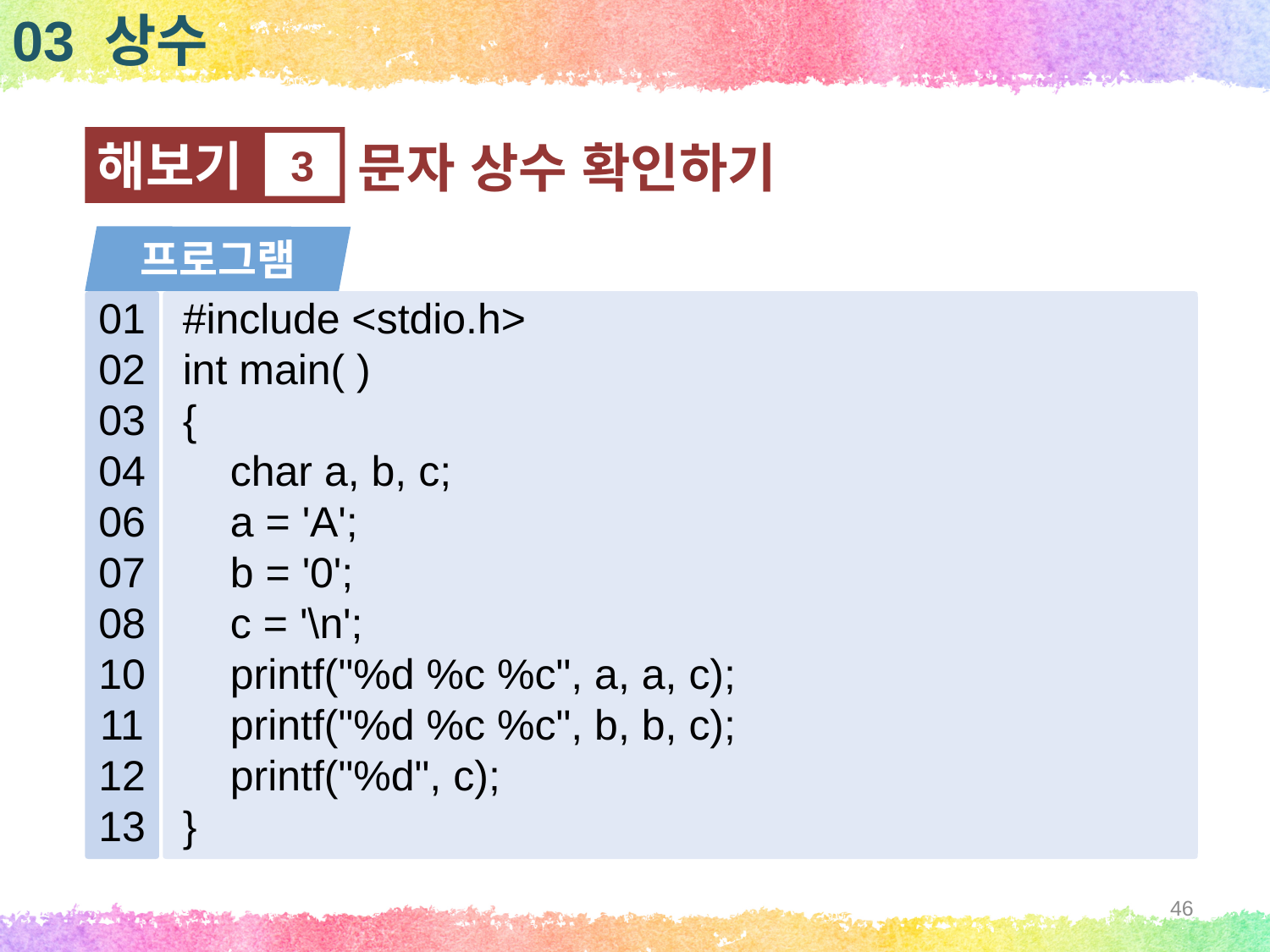

03 상수
해보기
3
문자 상수 확인하기
프로그램
01
02
03
04
06
07
08
10
11
12
13
#include <stdio.h>
int main( )
{
    char a, b, c;
    a = 'A';
    b = '0';
    c = '\n';
    printf("%d %c %c", a, a, c);
    printf("%d %c %c", b, b, c);
    printf("%d", c);
}
46